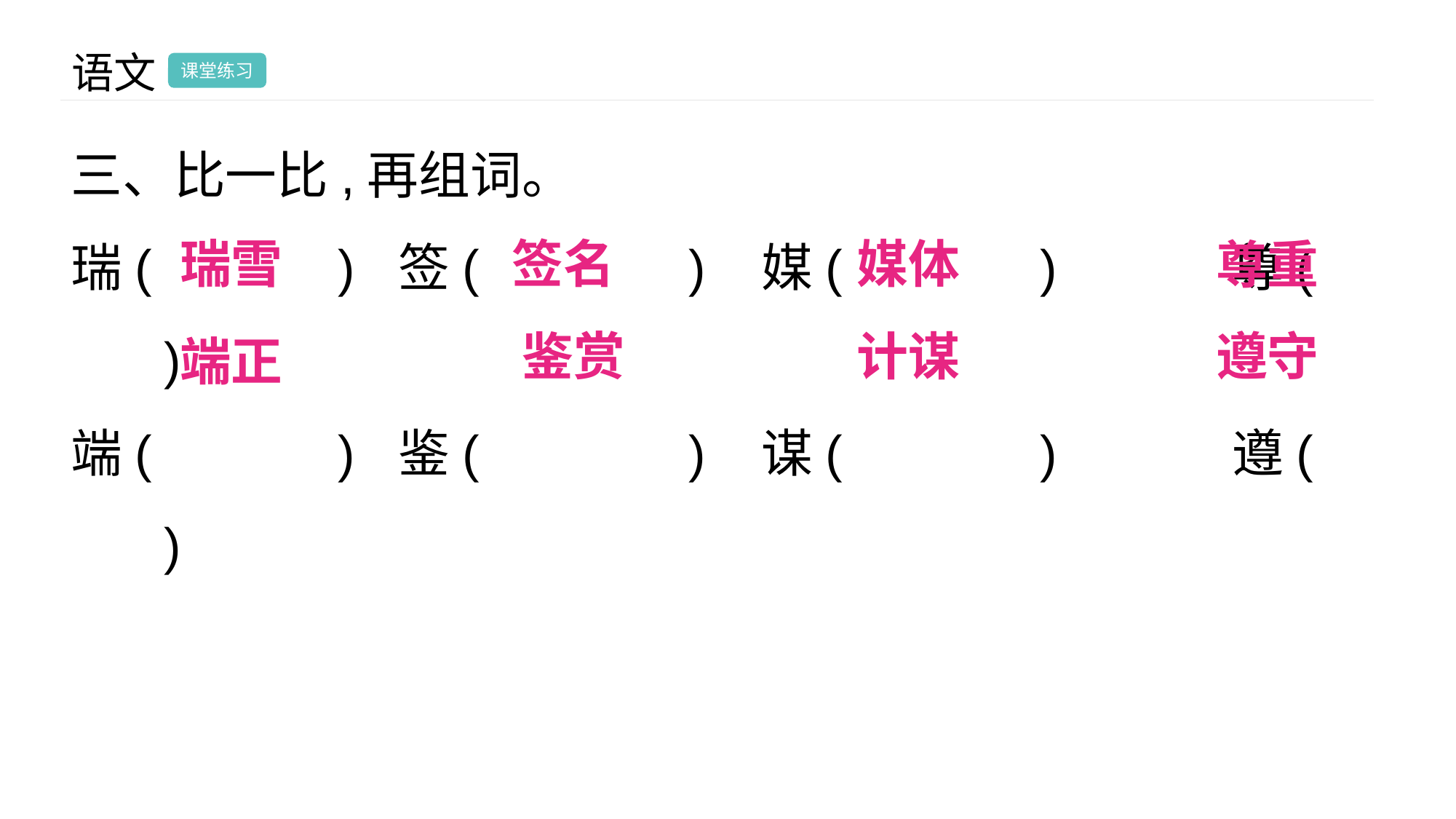

语文
课堂练习
三、比一比,再组词。
瑞(                )	签(                  )	  媒(                 )	    尊(                 )
端(                )	鉴(                  )	  谋(                 )	    遵(                 )
签名
瑞雪
媒体
尊重
计谋
鉴赏
遵守
端正